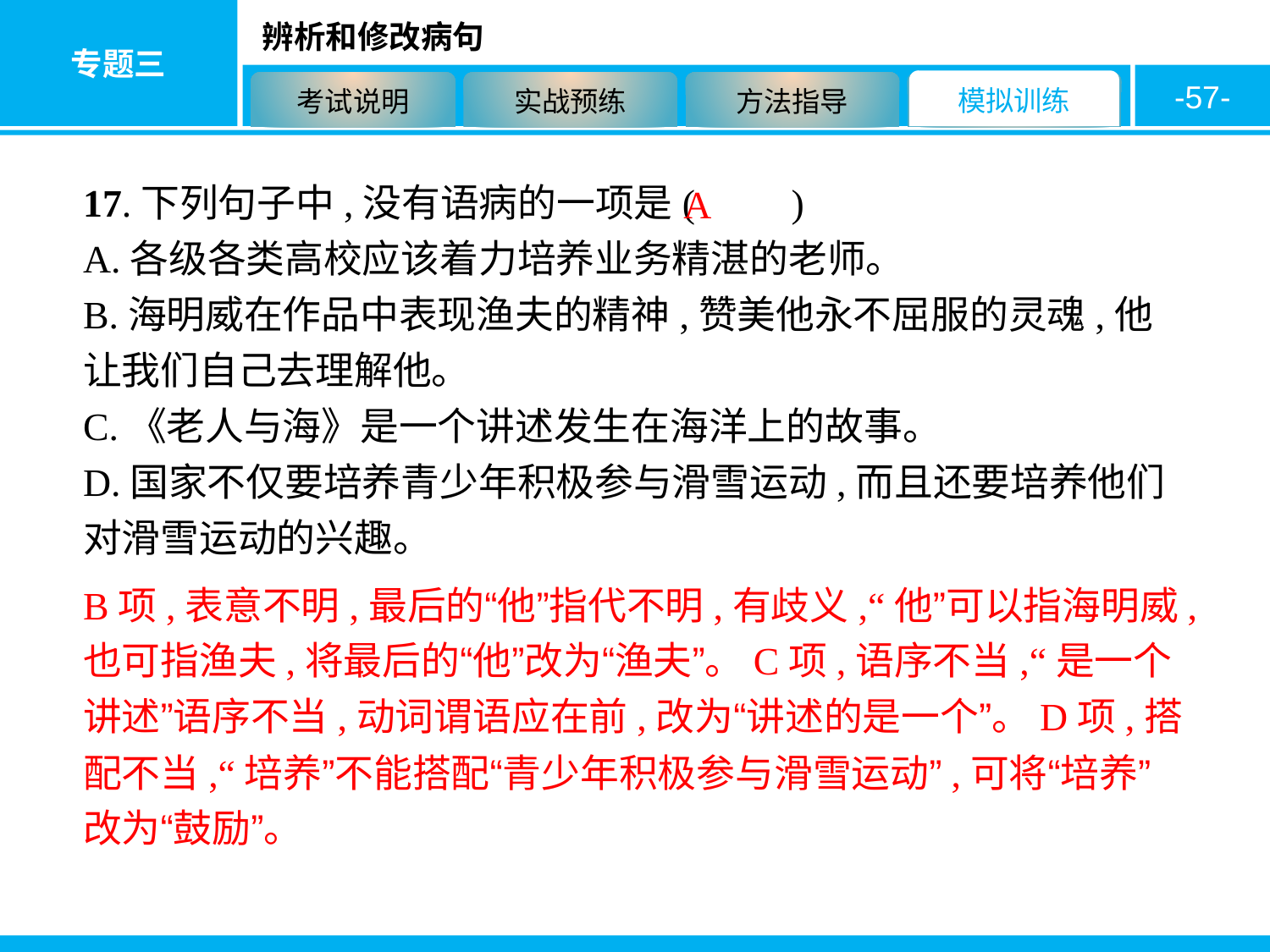

-57-
17.下列句子中,没有语病的一项是(　　)
A.各级各类高校应该着力培养业务精湛的老师。
B.海明威在作品中表现渔夫的精神,赞美他永不屈服的灵魂,他让我们自己去理解他。
C.《老人与海》是一个讲述发生在海洋上的故事。
D.国家不仅要培养青少年积极参与滑雪运动,而且还要培养他们对滑雪运动的兴趣。
A
B项,表意不明,最后的“他”指代不明,有歧义,“他”可以指海明威,也可指渔夫,将最后的“他”改为“渔夫”。C项,语序不当,“是一个讲述”语序不当,动词谓语应在前,改为“讲述的是一个”。D项,搭配不当,“培养”不能搭配“青少年积极参与滑雪运动”,可将“培养”改为“鼓励”。